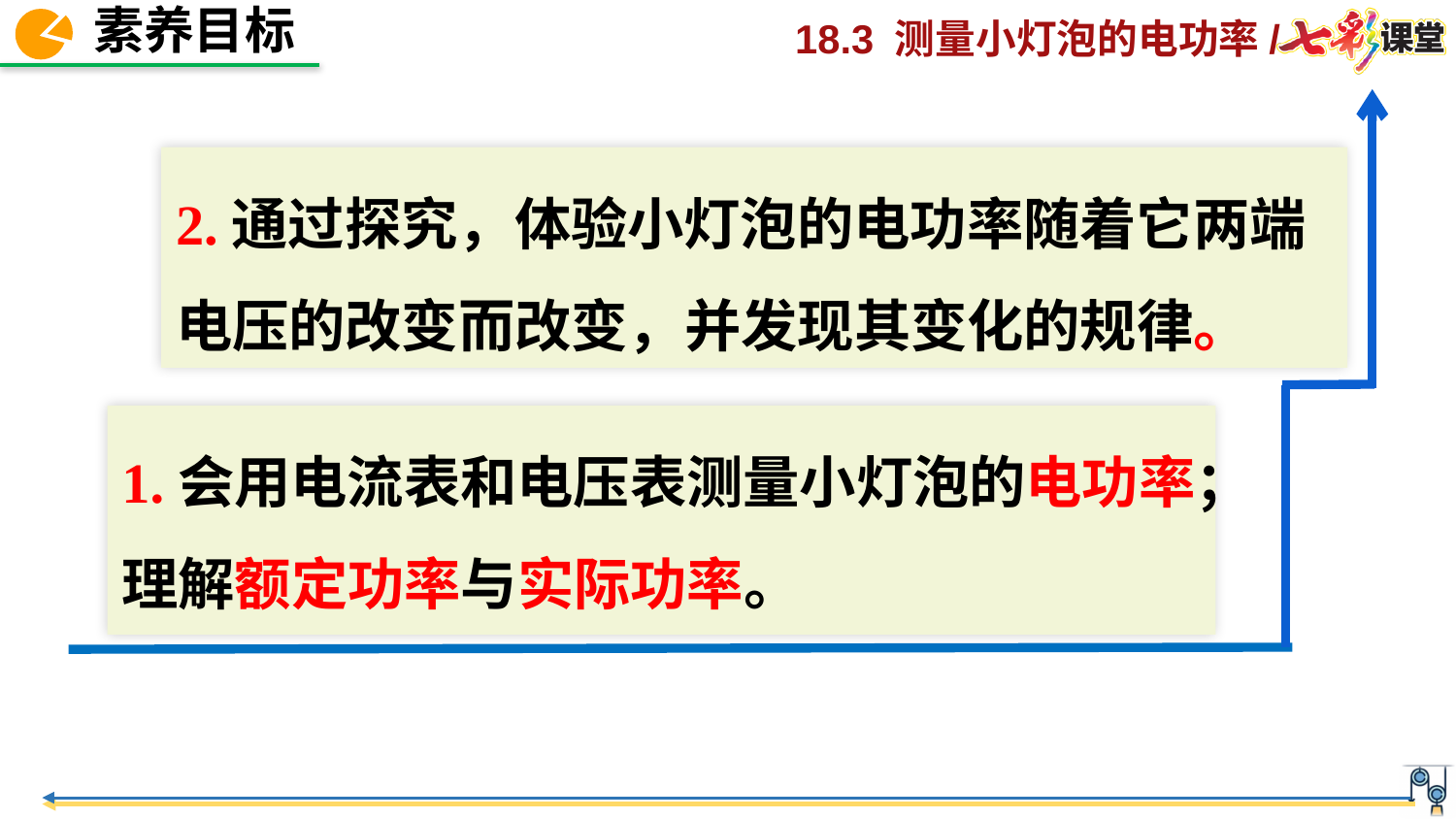

2.通过探究，体验小灯泡的电功率随着它两端电压的改变而改变，并发现其变化的规律。
1.会用电流表和电压表测量小灯泡的电功率；理解额定功率与实际功率。